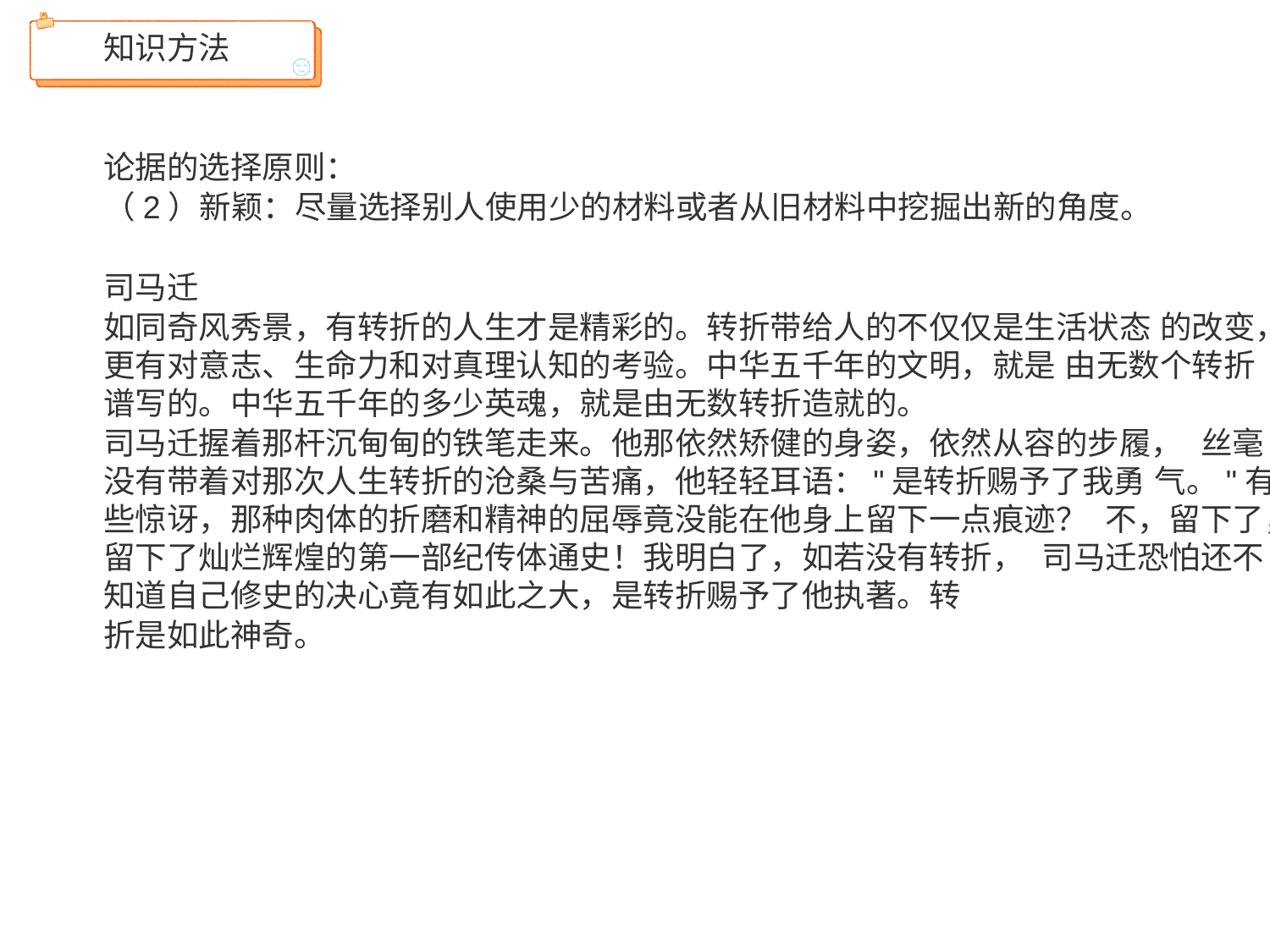

知识方法

论据的选择原则：
（2）新颖：尽量选择别人使用少的材料或者从旧材料中挖掘出新的角度。

司马迁
如同奇风秀景，有转折的人生才是精彩的。转折带给人的不仅仅是生活状态 的改变，更有对意志、生命力和对真理认知的考验。中华五千年的文明，就是 由无数个转折谱写的。中华五千年的多少英魂，就是由无数转折造就的。
司马迁握着那杆沉甸甸的铁笔走来。他那依然矫健的身姿，依然从容的步履，  丝毫没有带着对那次人生转折的沧桑与苦痛，他轻轻耳语："是转折赐予了我勇 气。"有些惊讶，那种肉体的折磨和精神的屈辱竟没能在他身上留下一点痕迹？  不，留下了，留下了灿烂辉煌的第一部纪传体通史！我明白了，如若没有转折，  司马迁恐怕还不知道自己修史的决心竟有如此之大，是转折赐予了他执著。转
折是如此神奇。